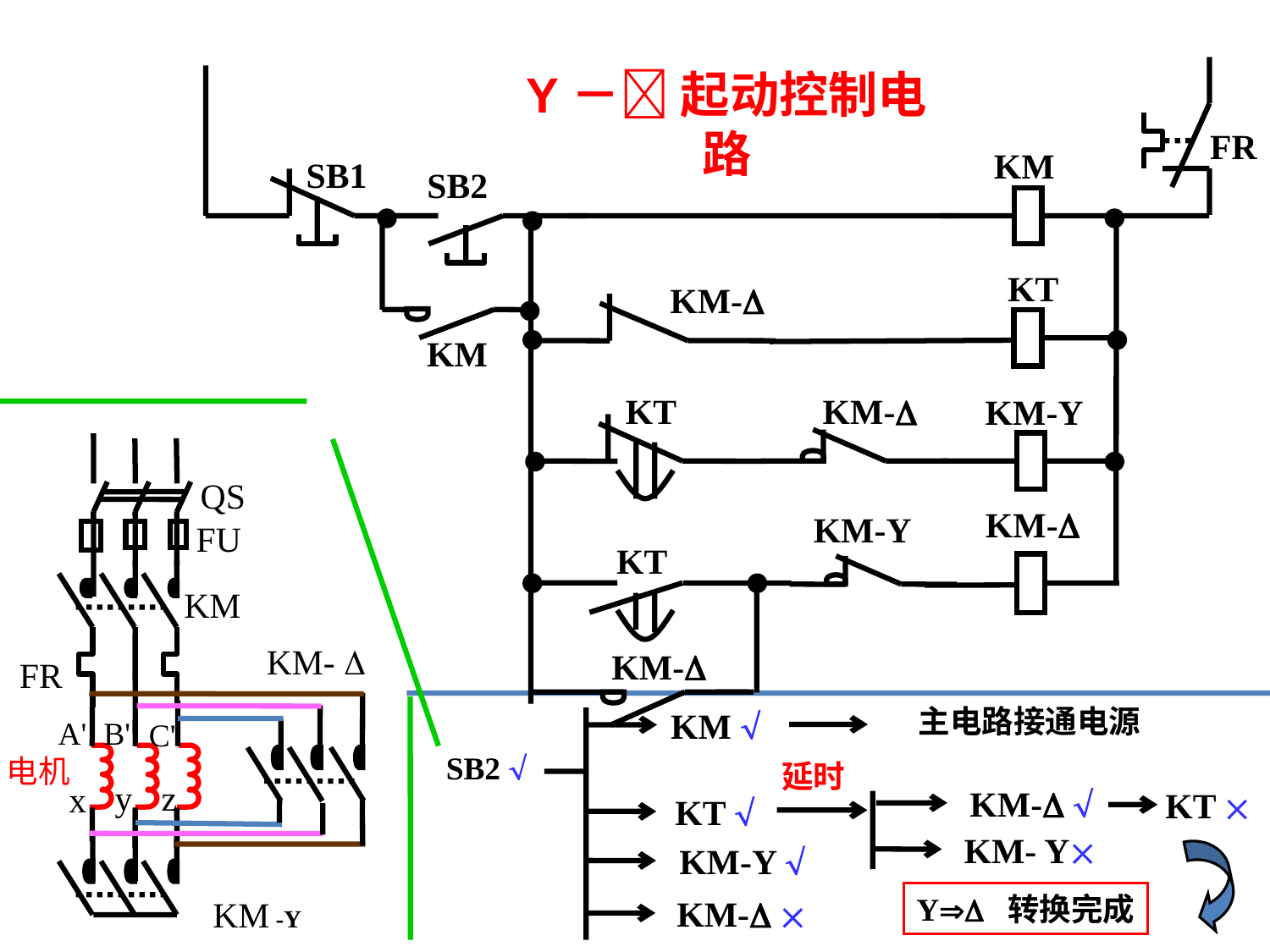

KM
SB1
SB2

KM

Y－Δ 起动控制电路
FR
KT
KM-Δ

KM-Δ

KT
KM-Δ
KM-Y

KM-Δ
KM-Y
KT

QS

FU

KM

KM- Δ

FR

A'
B'

C'

电机

z
y
x

KM -Y

主电路接通电源

KM √

SB2 √

KT √

 KM-Y √

 KM-Δ ×

延时
KT ×
 KM-Δ √

 KM- Y×

Y⇒Δ  转换完成